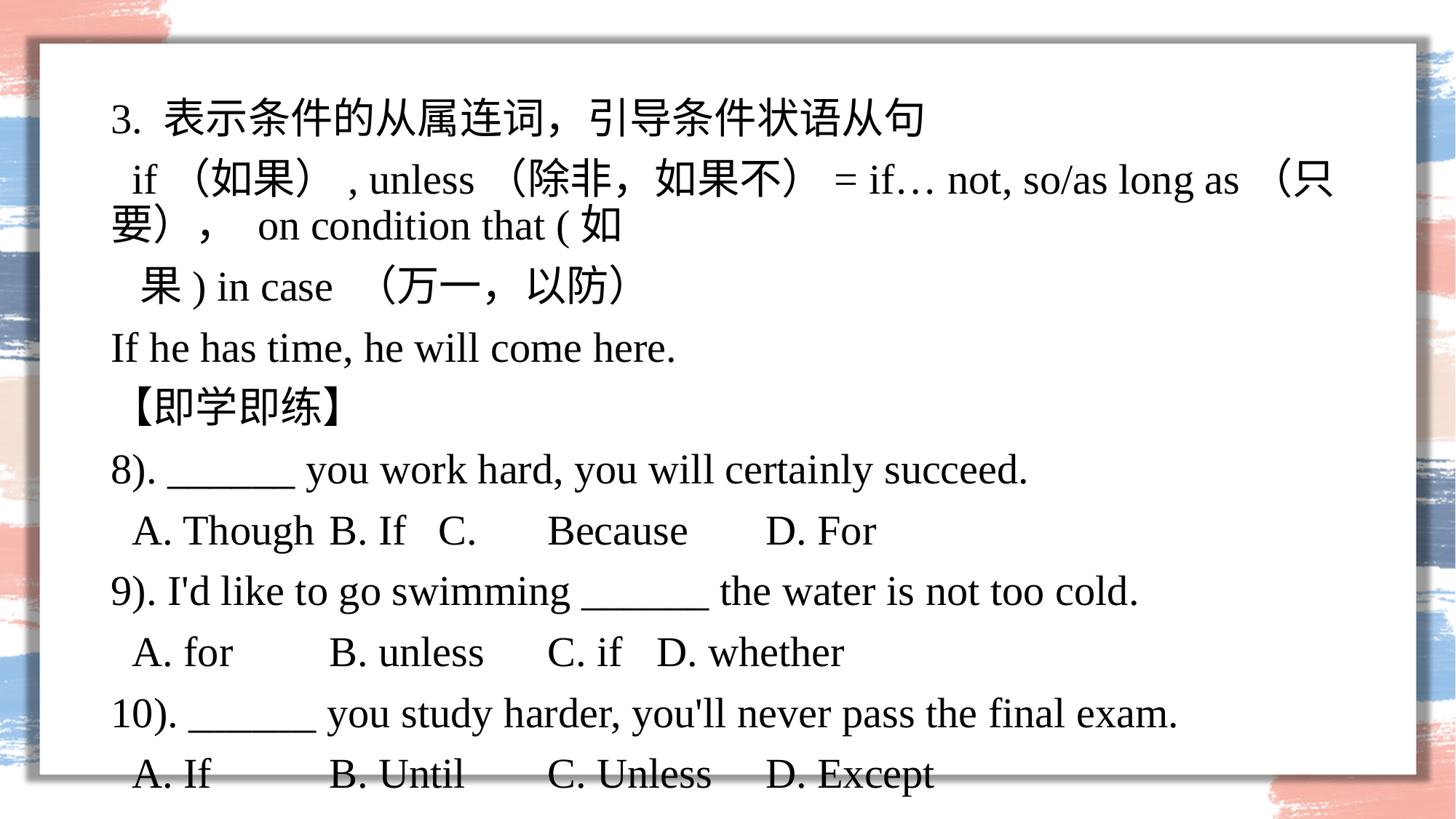

#
3. 表示条件的从属连词，引导条件状语从句
  if（如果）, unless（除非，如果不）= if… not, so/as long as（只要）， on condition that (如
  果) in case （万一，以防）
If he has time, he will come here.
【即学即练】
8). ______ you work hard, you will certainly succeed.
  A. Though	B. If	C.	Because	D. For
9). I'd like to go swimming ______ the water is not too cold.
  A. for	B. unless	C. if	D. whether
10). ______ you study harder, you'll never pass the final exam.
  A. If		B. Until	C. Unless	D. Except